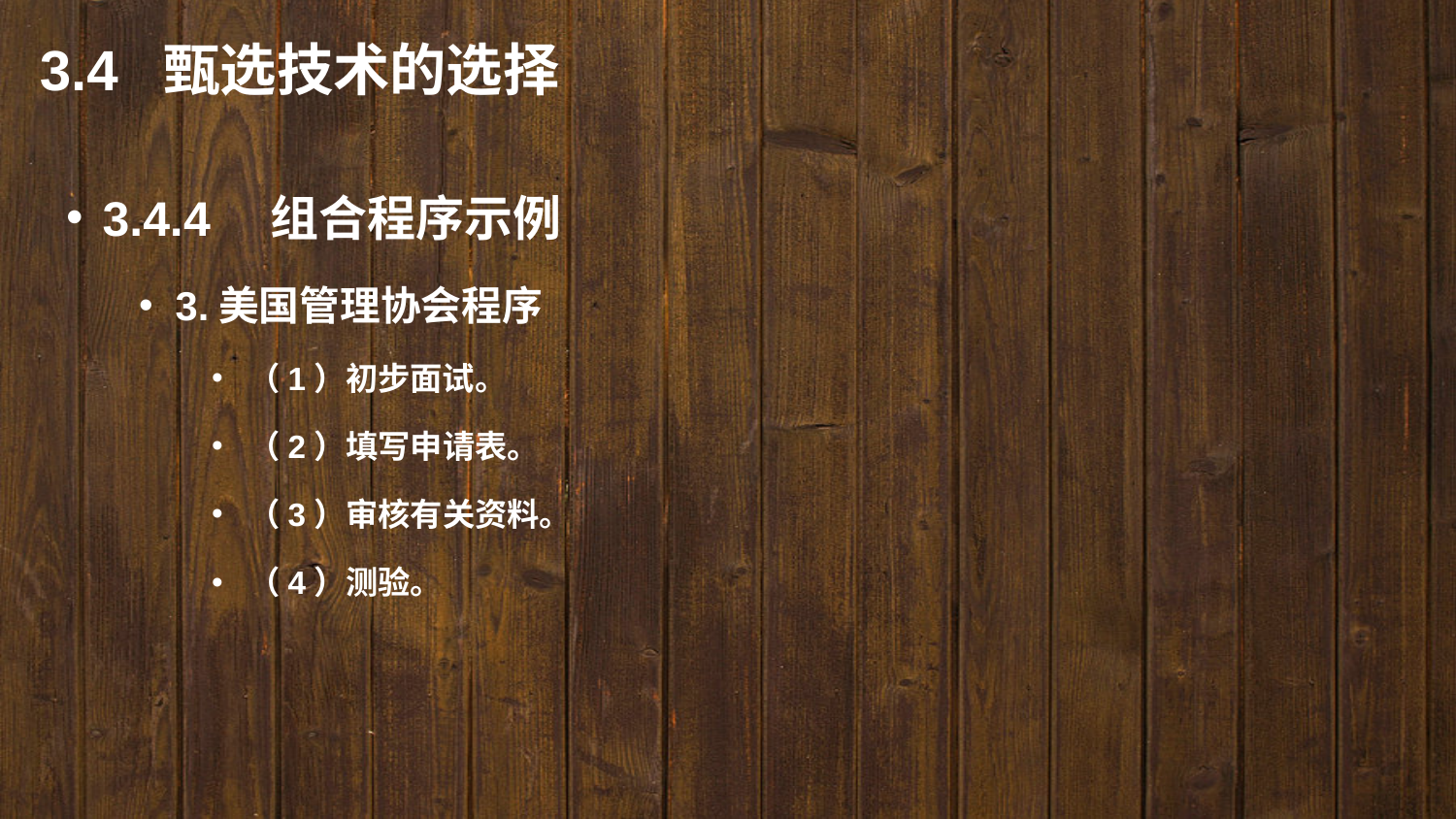

3.4  甄选技术的选择
3.4.4　组合程序示例
3.美国管理协会程序
（1）初步面试。
（2）填写申请表。
（3）审核有关资料。
（4）测验。